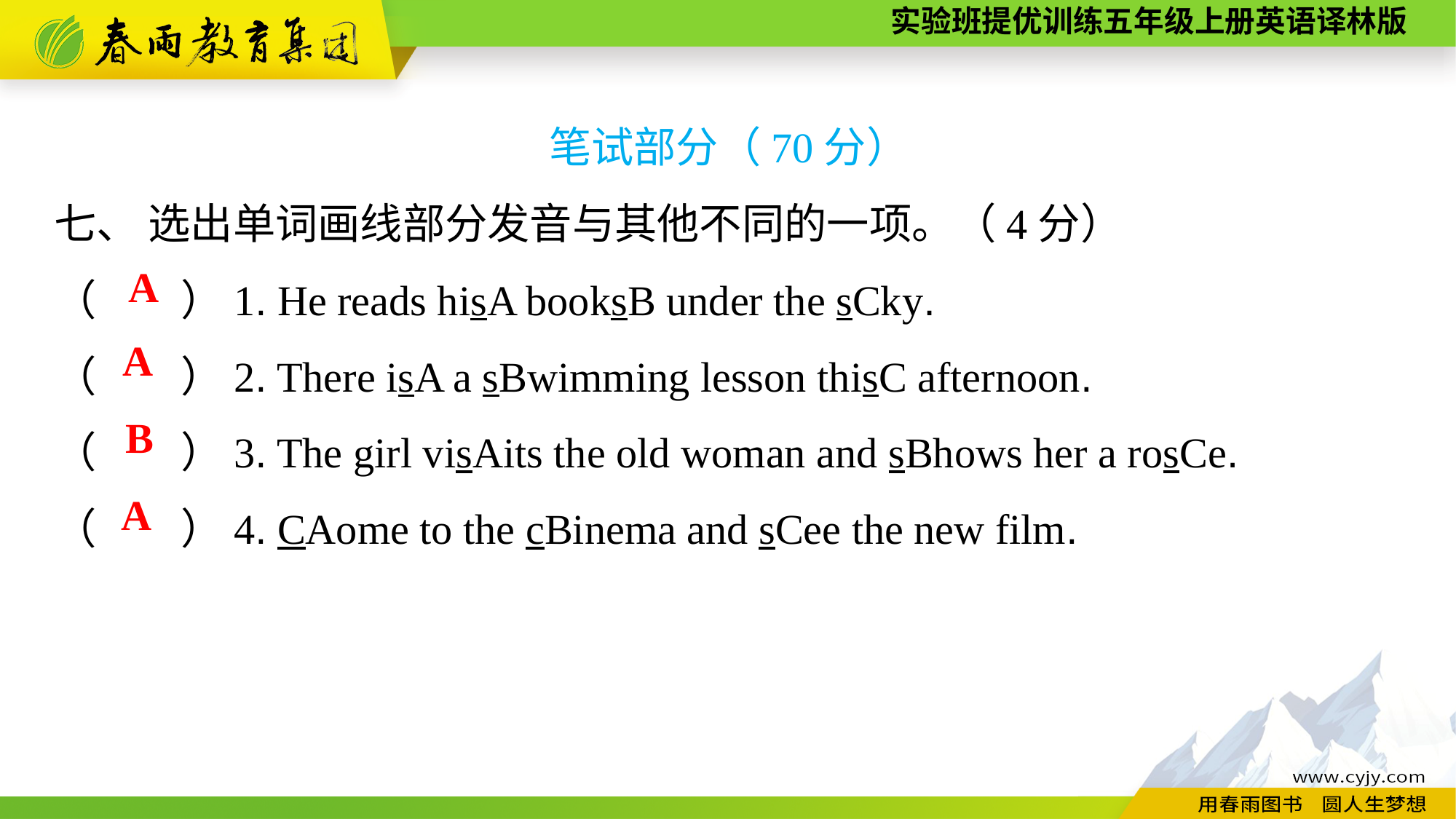

笔试部分（70分）
七、 选出单词画线部分发音与其他不同的一项。（4分）
（　　）1. He reads hisA booksB under the sCky.
（　　）2. There isA a sBwimming lesson thisC afternoon.
（　　）3. The girl visAits the old woman and sBhows her a rosCe.
（　　）4. CAome to the cBinema and sCee the new film.
A
A
B
A